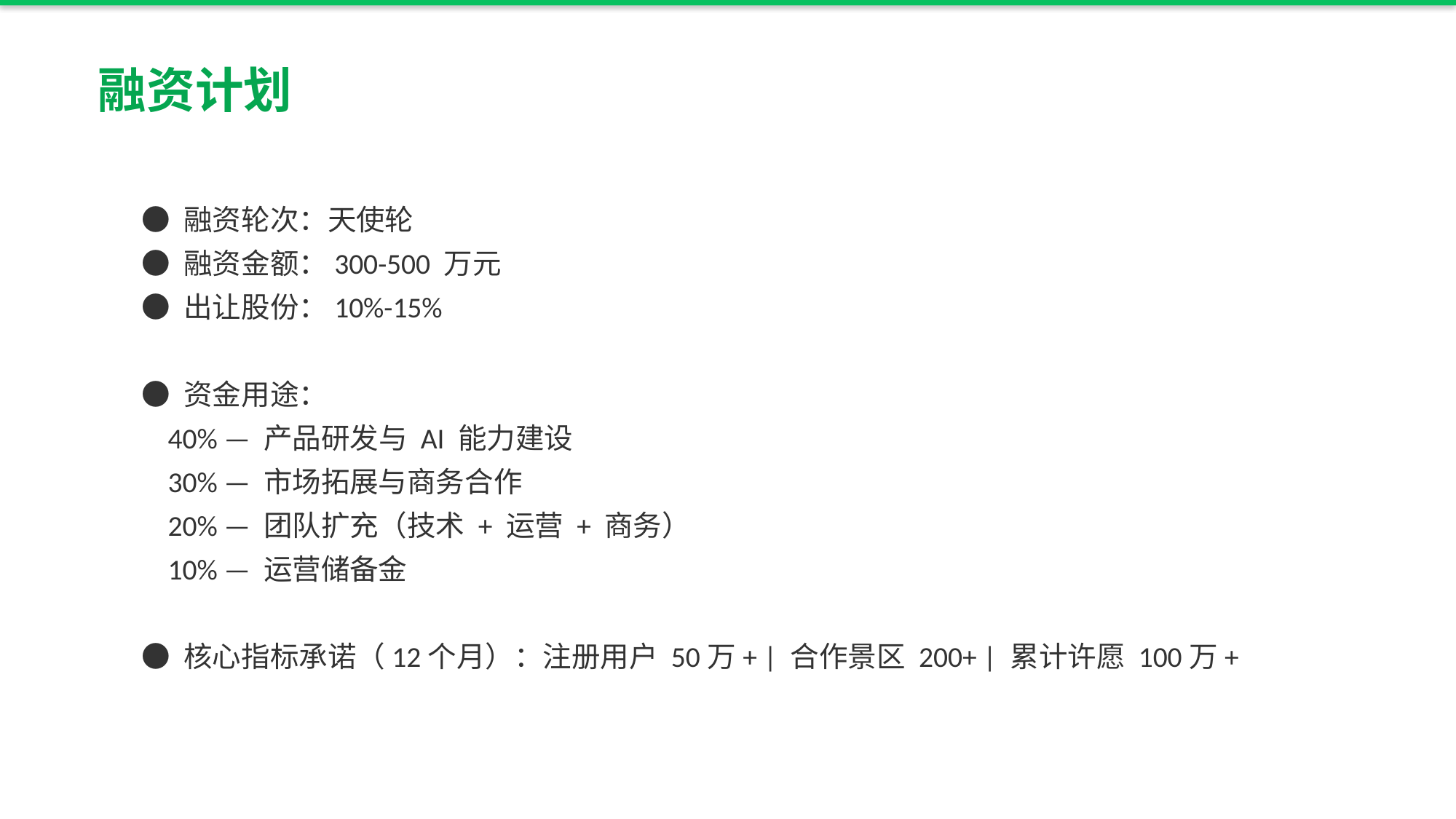

融资计划
● 融资轮次：天使轮
● 融资金额：300-500 万元
● 出让股份：10%-15%

● 资金用途：
    40% — 产品研发与 AI 能力建设
    30% — 市场拓展与商务合作
    20% — 团队扩充（技术 + 运营 + 商务）
    10% — 运营储备金

● 核心指标承诺（12个月）：注册用户 50万+ | 合作景区 200+ | 累计许愿 100万+